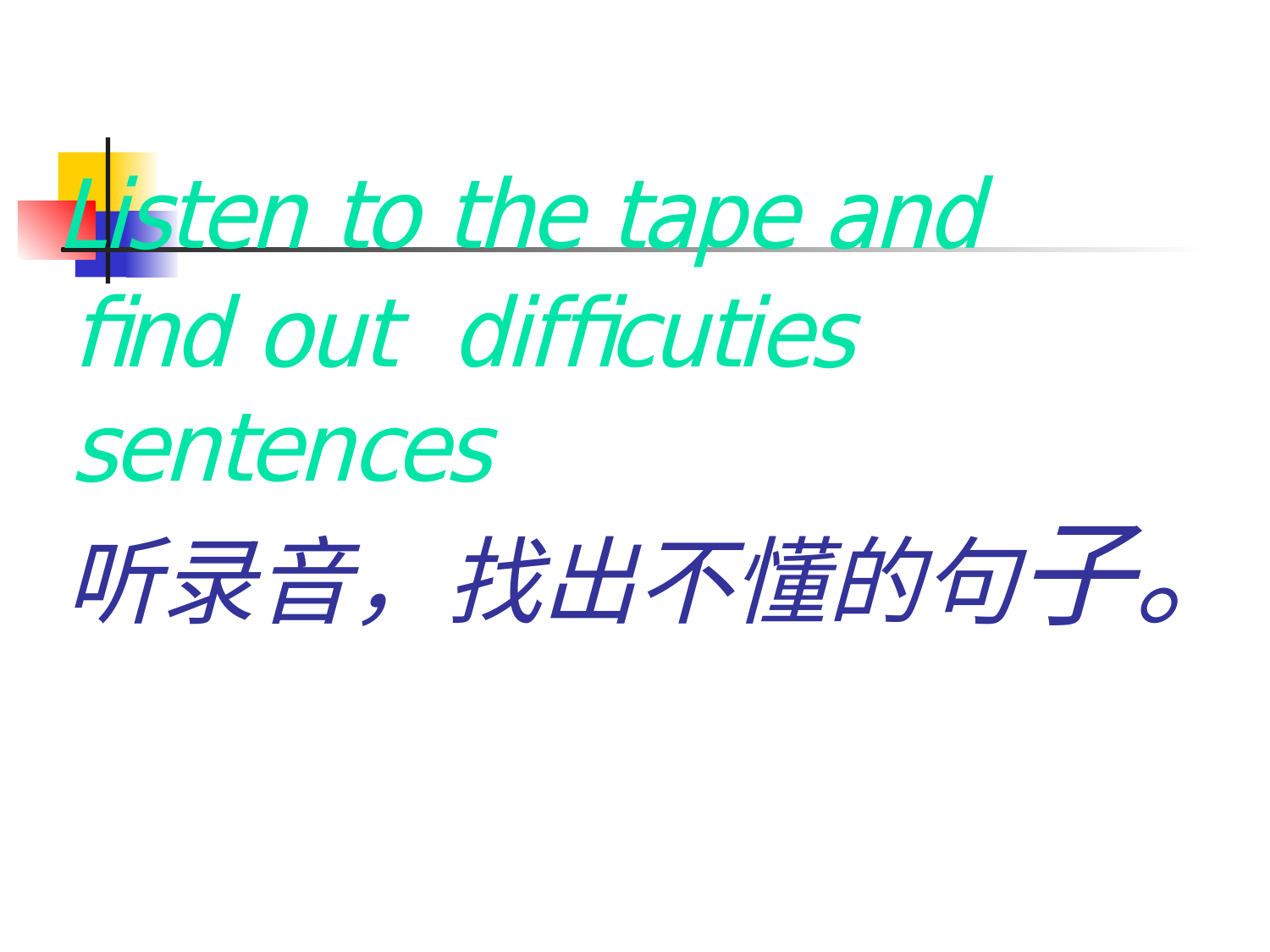

Listen to the tape and
              find out  difficuties
              sentences
             听录音，找出不懂的句子。